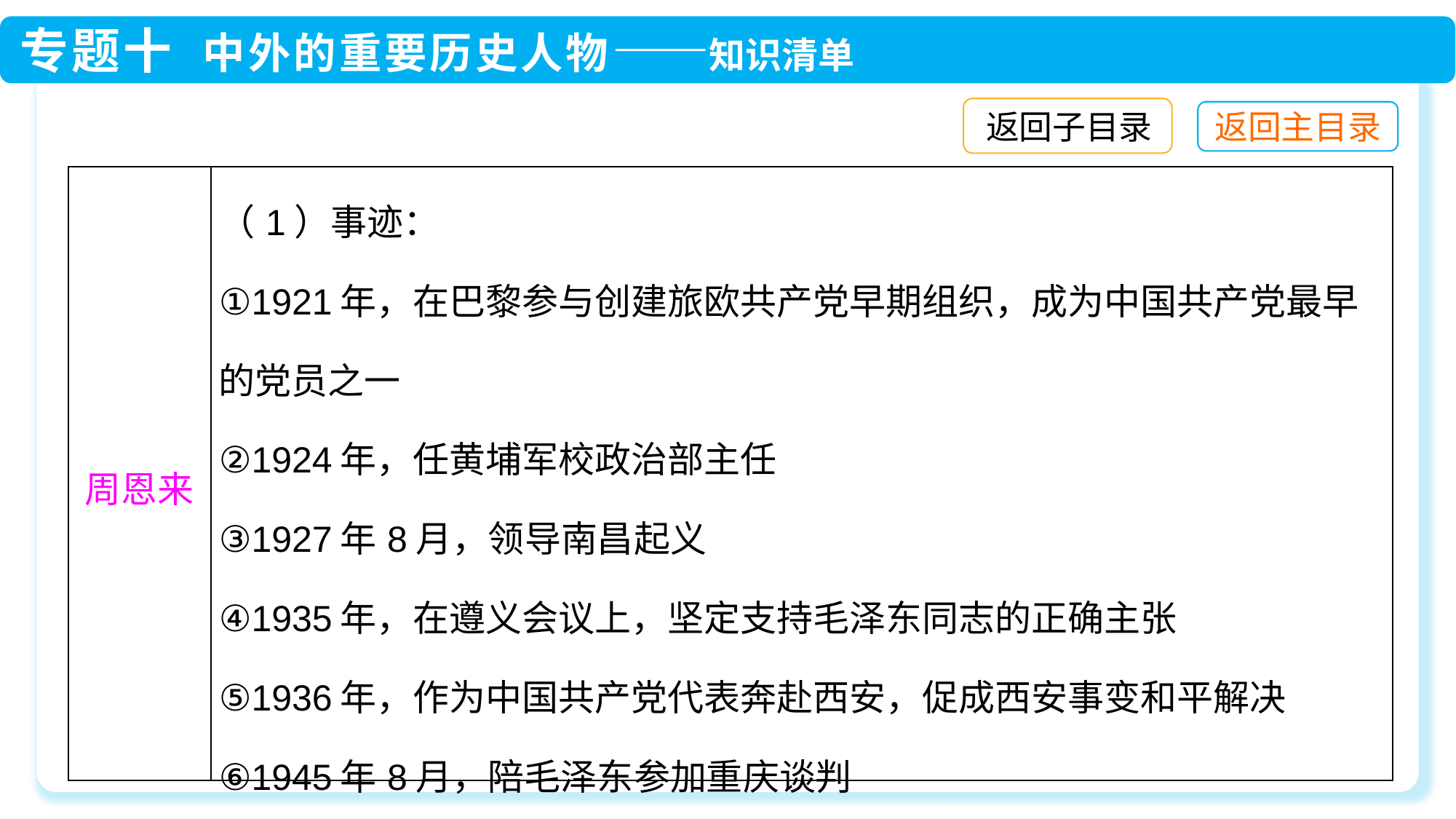

返回子目录
| 周恩来 | （1）事迹： ①1921年，在巴黎参与创建旅欧共产党早期组织，成为中国共产党最早的党员之一 ②1924年，任黄埔军校政治部主任 ③1927年8月，领导南昌起义 ④1935年，在遵义会议上，坚定支持毛泽东同志的正确主张 ⑤1936年，作为中国共产党代表奔赴西安，促成西安事变和平解决 ⑥1945年8月，陪毛泽东参加重庆谈判 ⑦1953年底，接见印度代表团时，首次提出和平共处五项基本原则 |
| --- | --- |